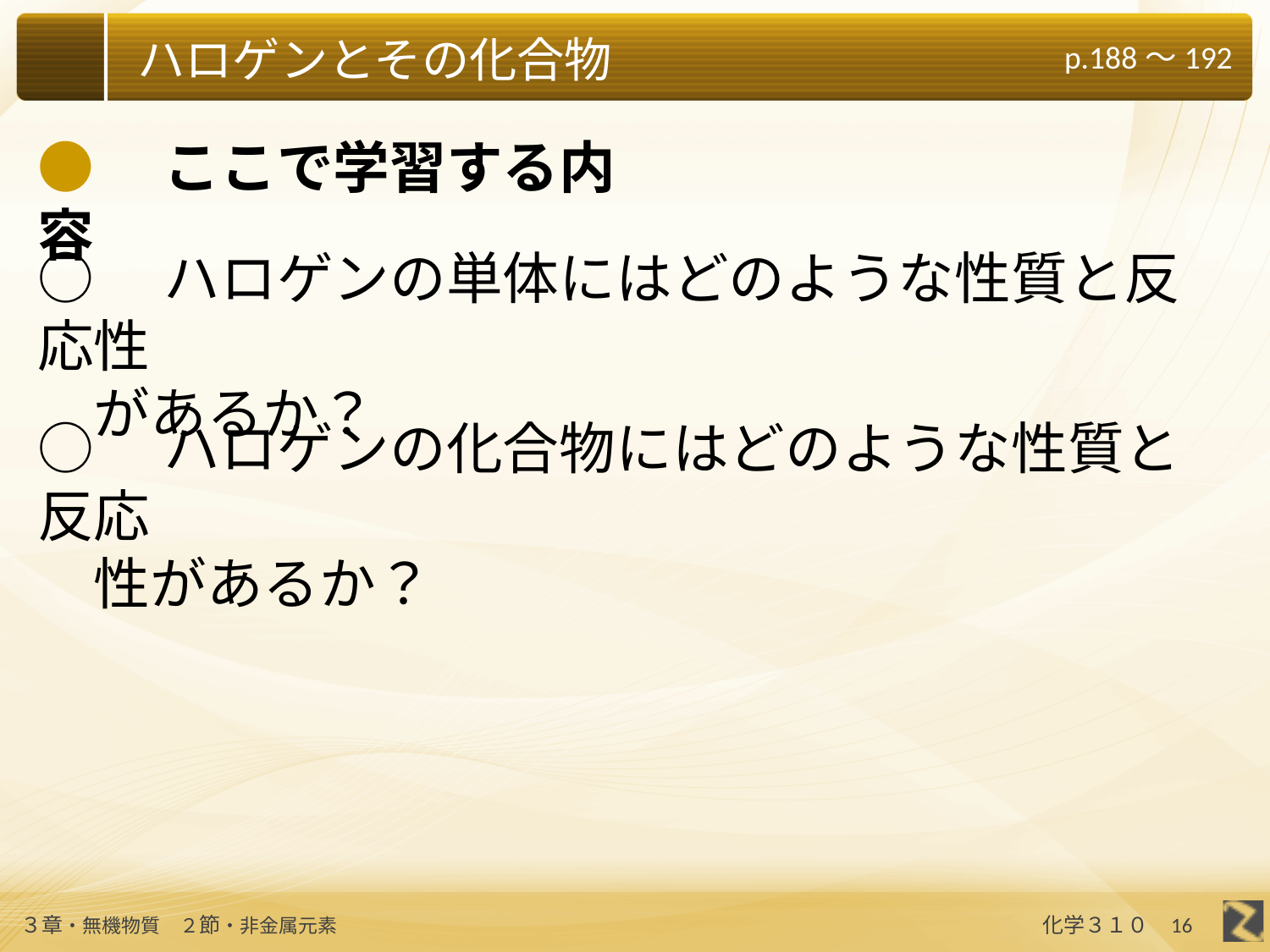

●　ここで学習する内容
○　ハロゲンの単体にはどのような性質と反応性
　があるか？
○　ハロゲンの化合物にはどのような性質と反応
　性があるか？
16